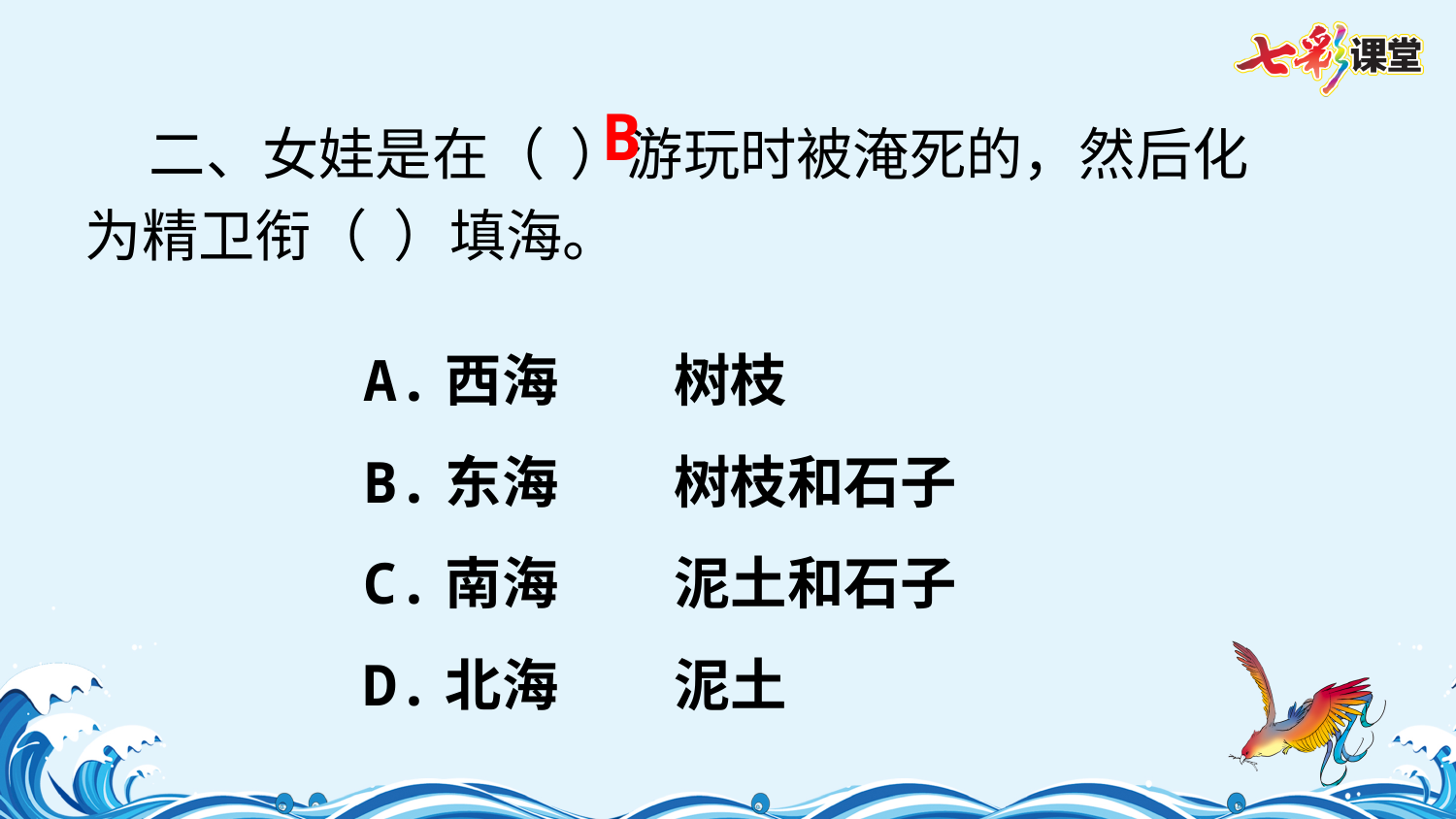

B
    二、女娃是在（  ）游玩时被淹死的，然后化为精卫衔（  ）填海。
A.西海         树枝
B.东海         树枝和石子
C.南海         泥土和石子
D.北海         泥土